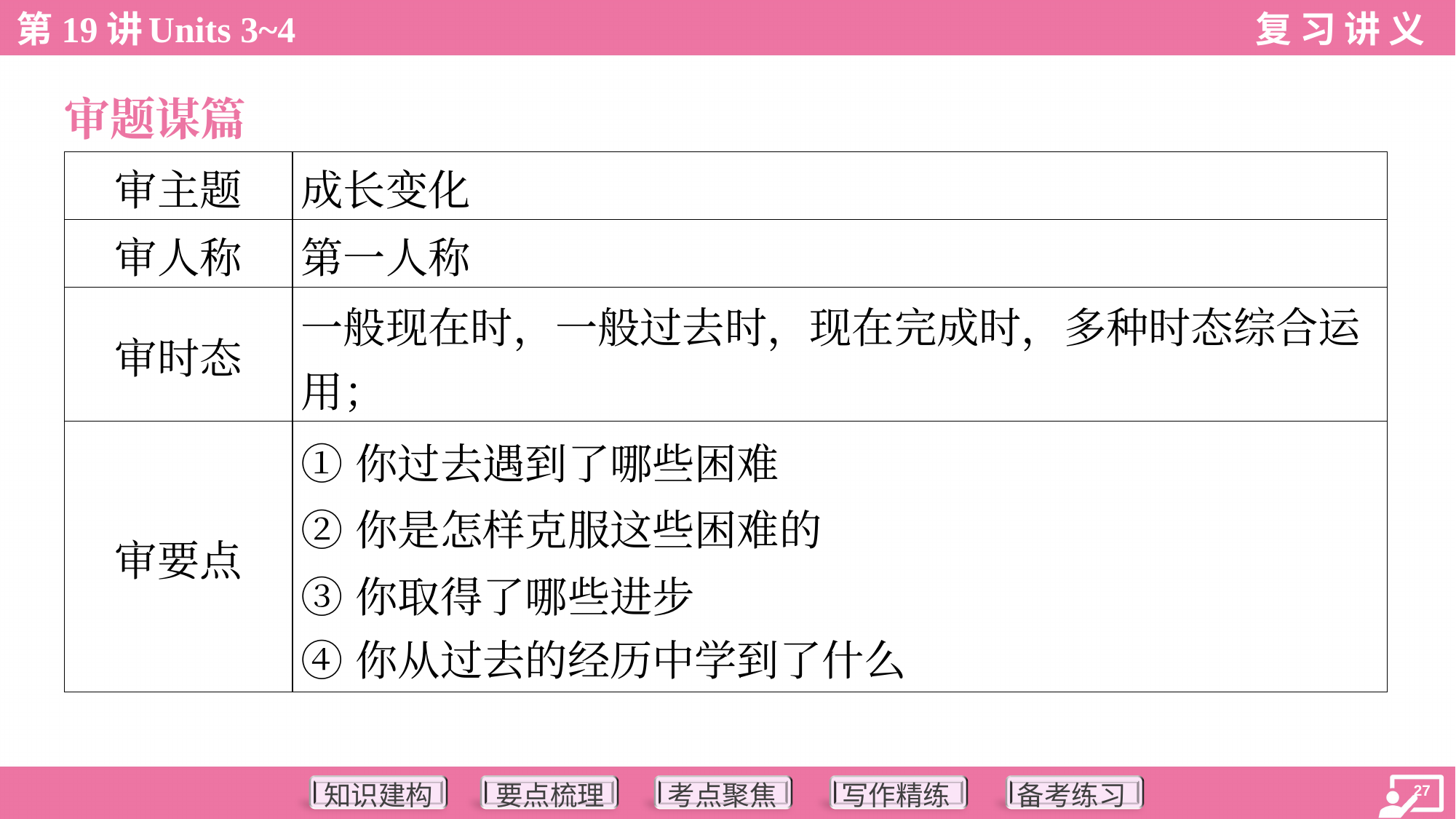

审题谋篇
| 审主题 | 成长变化 |
| --- | --- |
| 审人称 | 第一人称 |
| 审时态 | 一般现在时，一般过去时，现在完成时，多种时态综合运 用； |
| 审要点 | ①你过去遇到了哪些困难 ②你是怎样克服这些困难的 ③你取得了哪些进步 ④你从过去的经历中学到了什么 |